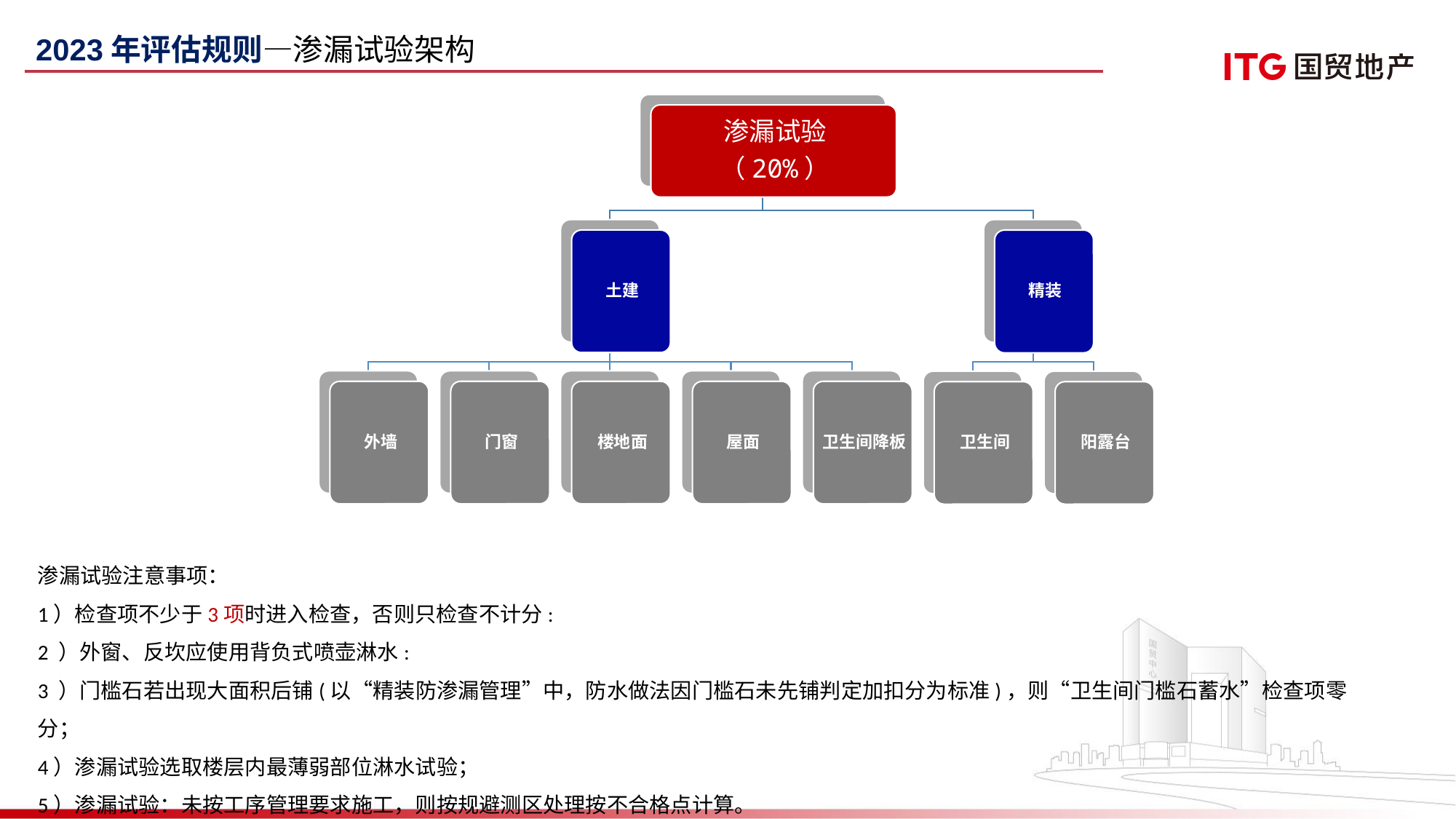

2023年评估规则—渗漏试验架构

渗漏试验
（20%）
土建
外墙
门窗
楼地面
屋面
卫生间降板
精装
卫生间
阳露台
渗漏试验注意事项：
1）检查项不少于3项时进入检查，否则只检查不计分:
2 ）外窗、反坎应使用背负式喷壶淋水:
3 ）门槛石若出现大面积后铺(以“精装防渗漏管理”中，防水做法因门槛石未先铺判定加扣分为标准)，则“卫生间门槛石蓄水”检查项零分；
4）渗漏试验选取楼层内最薄弱部位淋水试验；
5）渗漏试验：未按工序管理要求施工，则按规避测区处理按不合格点计算。